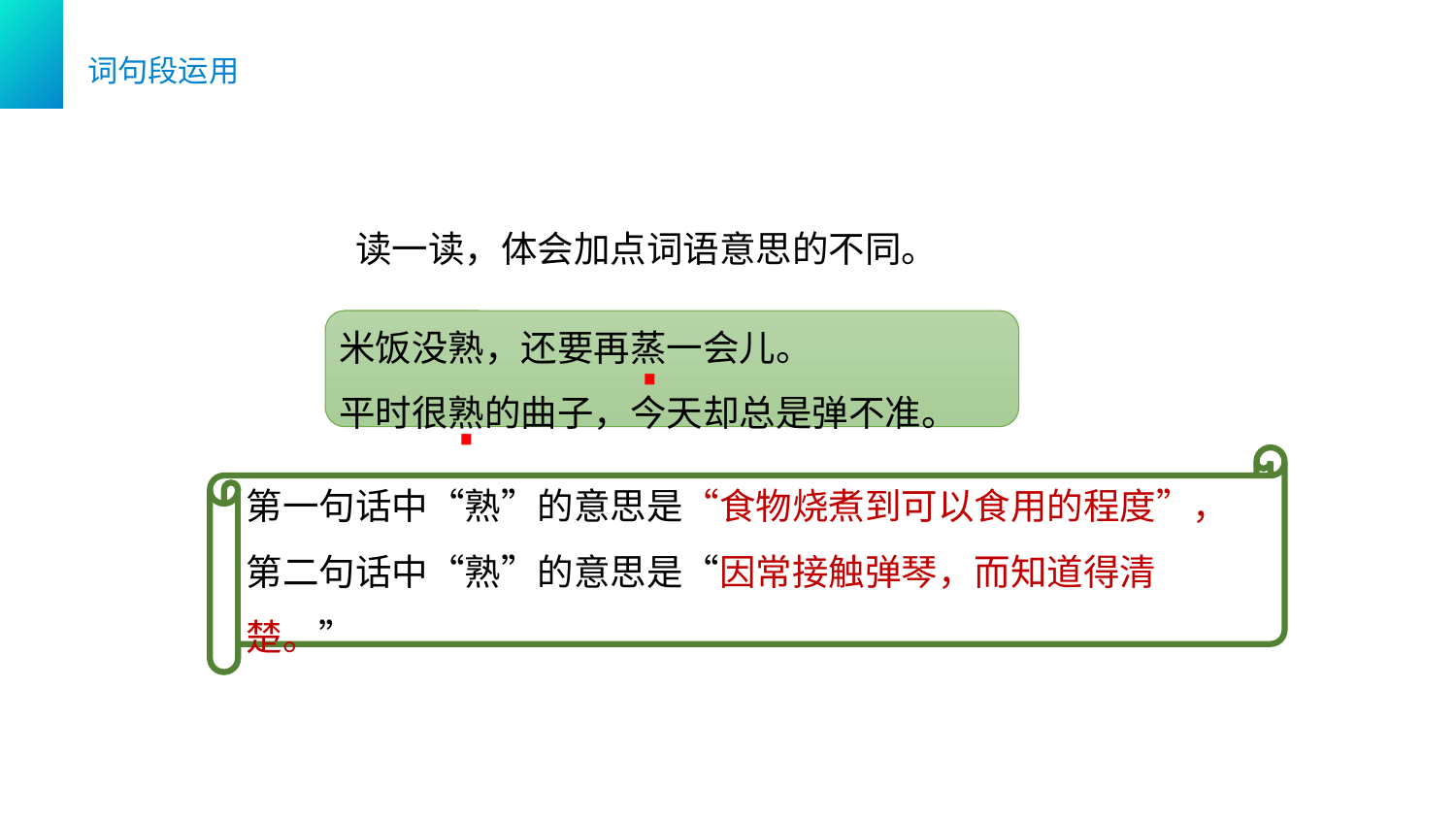

词句段运用
读一读，体会加点词语意思的不同。
·
米饭没熟，还要再蒸一会儿。
平时很熟的曲子，今天却总是弹不准。
·
第一句话中“熟”的意思是“食物烧煮到可以食用的程度”，
第二句话中“熟”的意思是“因常接触弹琴，而知道得清楚。”